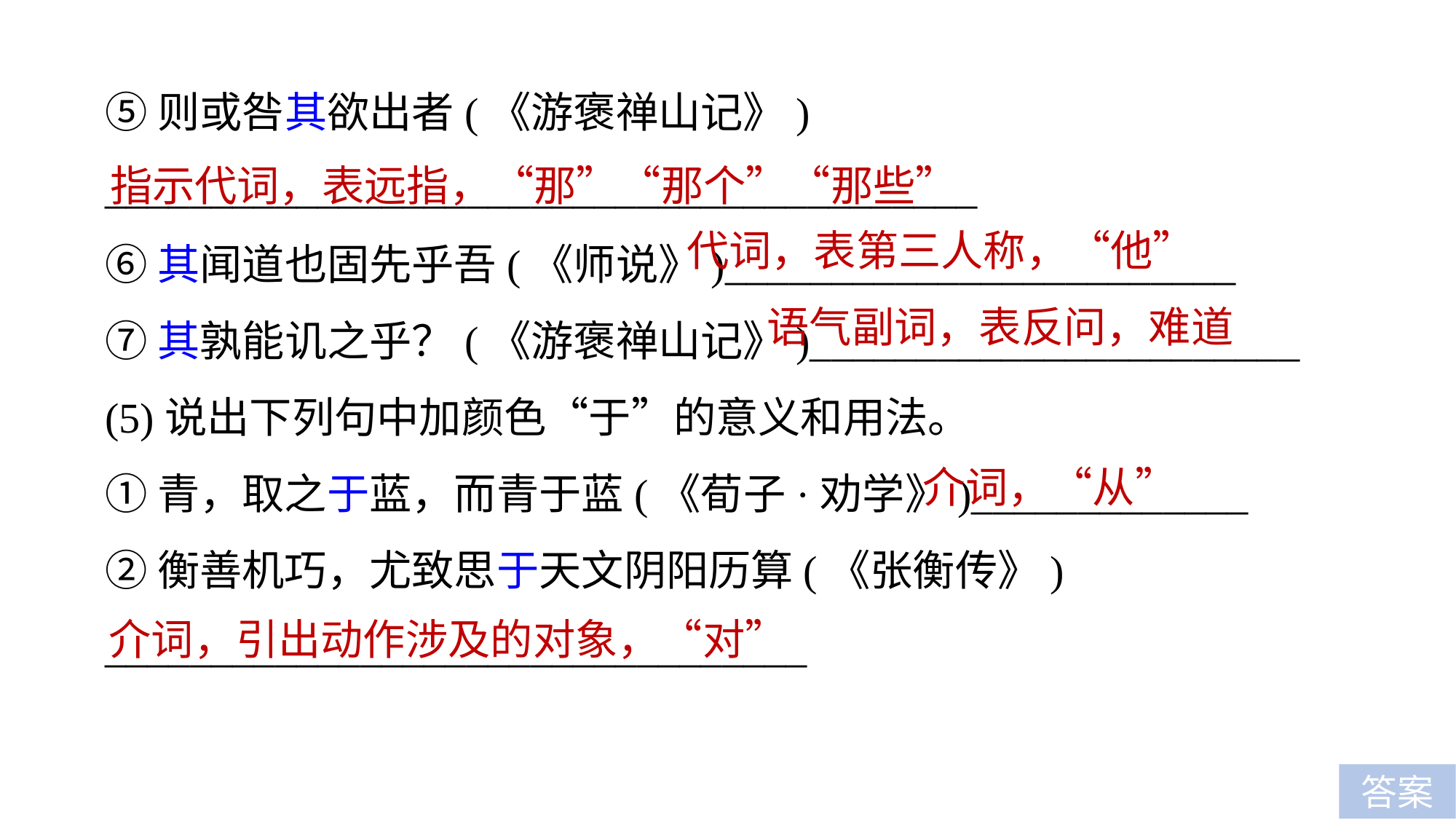

⑤则或咎其欲出者(《游褒禅山记》)
_________________________________________
⑥其闻道也固先乎吾(《师说》)________________________
⑦其孰能讥之乎？(《游褒禅山记》)_______________________
(5)说出下列句中加颜色“于”的意义和用法。
①青，取之于蓝，而青于蓝(《荀子·劝学》)_____________
②衡善机巧，尤致思于天文阴阳历算(《张衡传》)
_________________________________
指示代词，表远指，“那”“那个”“那些”
代词，表第三人称，“他”
语气副词，表反问，难道
介词，“从”
介词，引出动作涉及的对象，“对”
答案